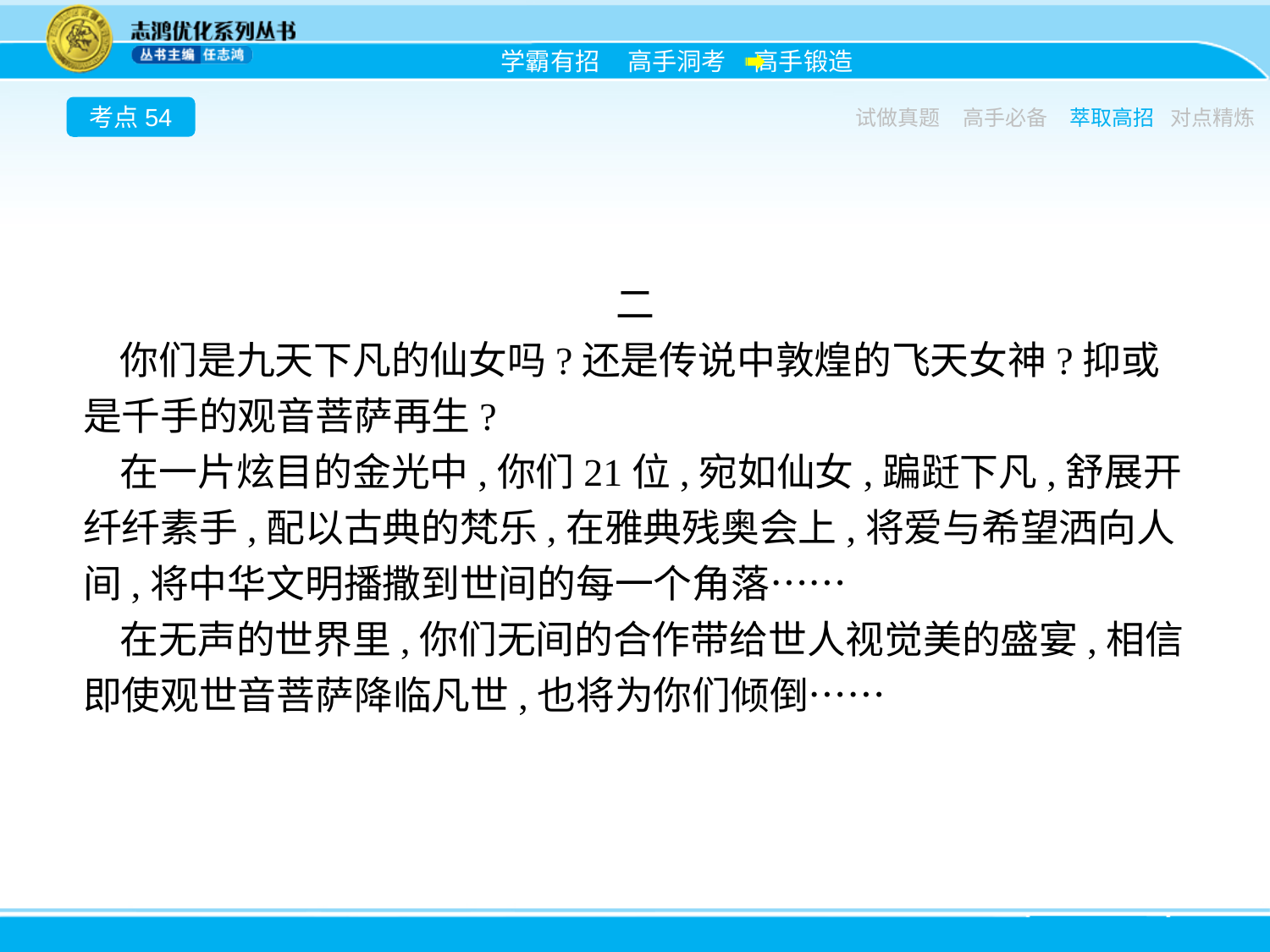

考点54
试做真题
高手必备
萃取高招
对点精炼
二
你们是九天下凡的仙女吗?还是传说中敦煌的飞天女神?抑或是千手的观音菩萨再生?
在一片炫目的金光中,你们21位,宛如仙女,蹁跹下凡,舒展开纤纤素手,配以古典的梵乐,在雅典残奥会上,将爱与希望洒向人间,将中华文明播撒到世间的每一个角落……
在无声的世界里,你们无间的合作带给世人视觉美的盛宴,相信即使观世音菩萨降临凡世,也将为你们倾倒……